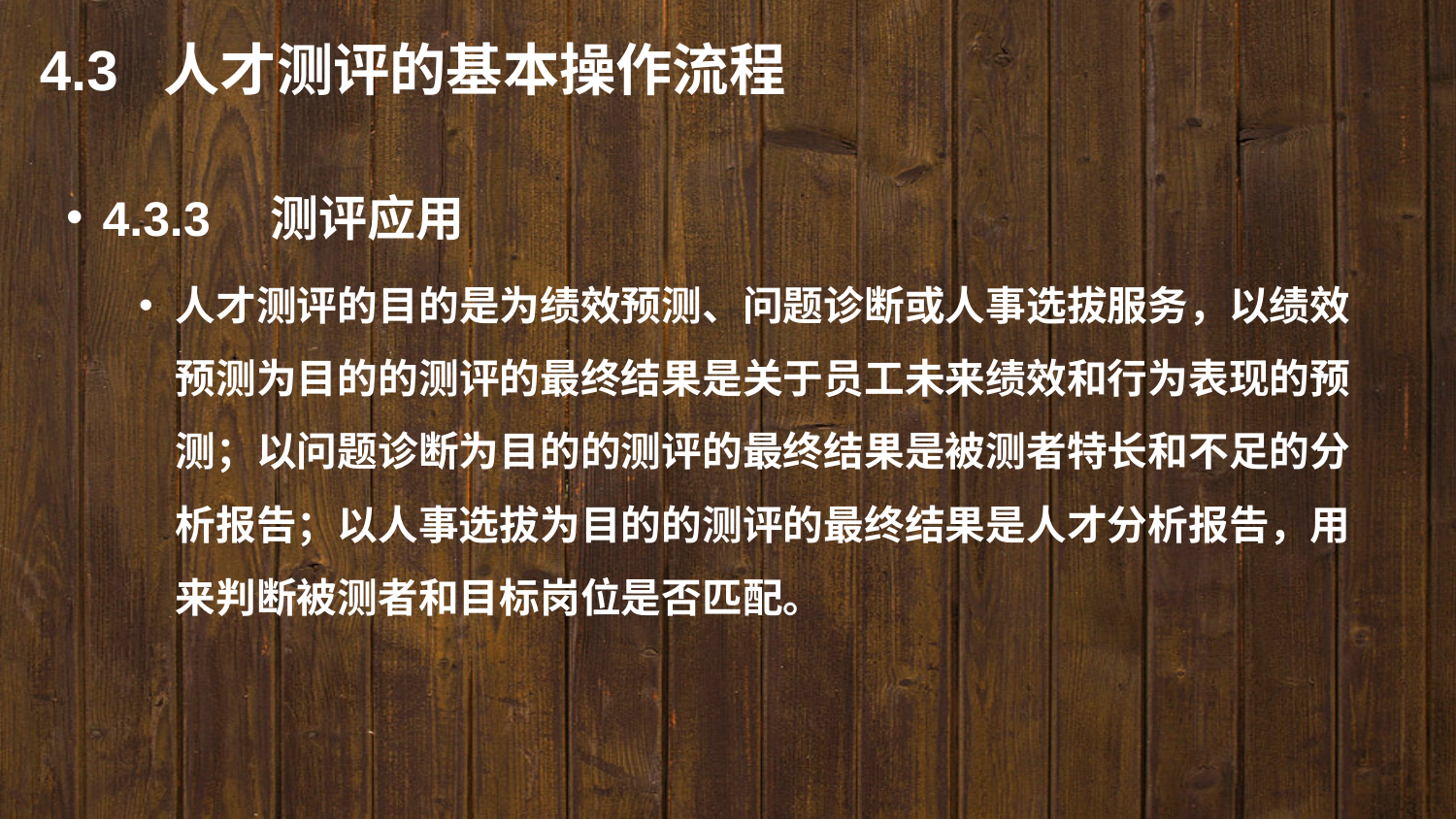

4.3  人才测评的基本操作流程
4.3.3　测评应用
人才测评的目的是为绩效预测、问题诊断或人事选拔服务，以绩效预测为目的的测评的最终结果是关于员工未来绩效和行为表现的预测；以问题诊断为目的的测评的最终结果是被测者特长和不足的分析报告；以人事选拔为目的的测评的最终结果是人才分析报告，用来判断被测者和目标岗位是否匹配。